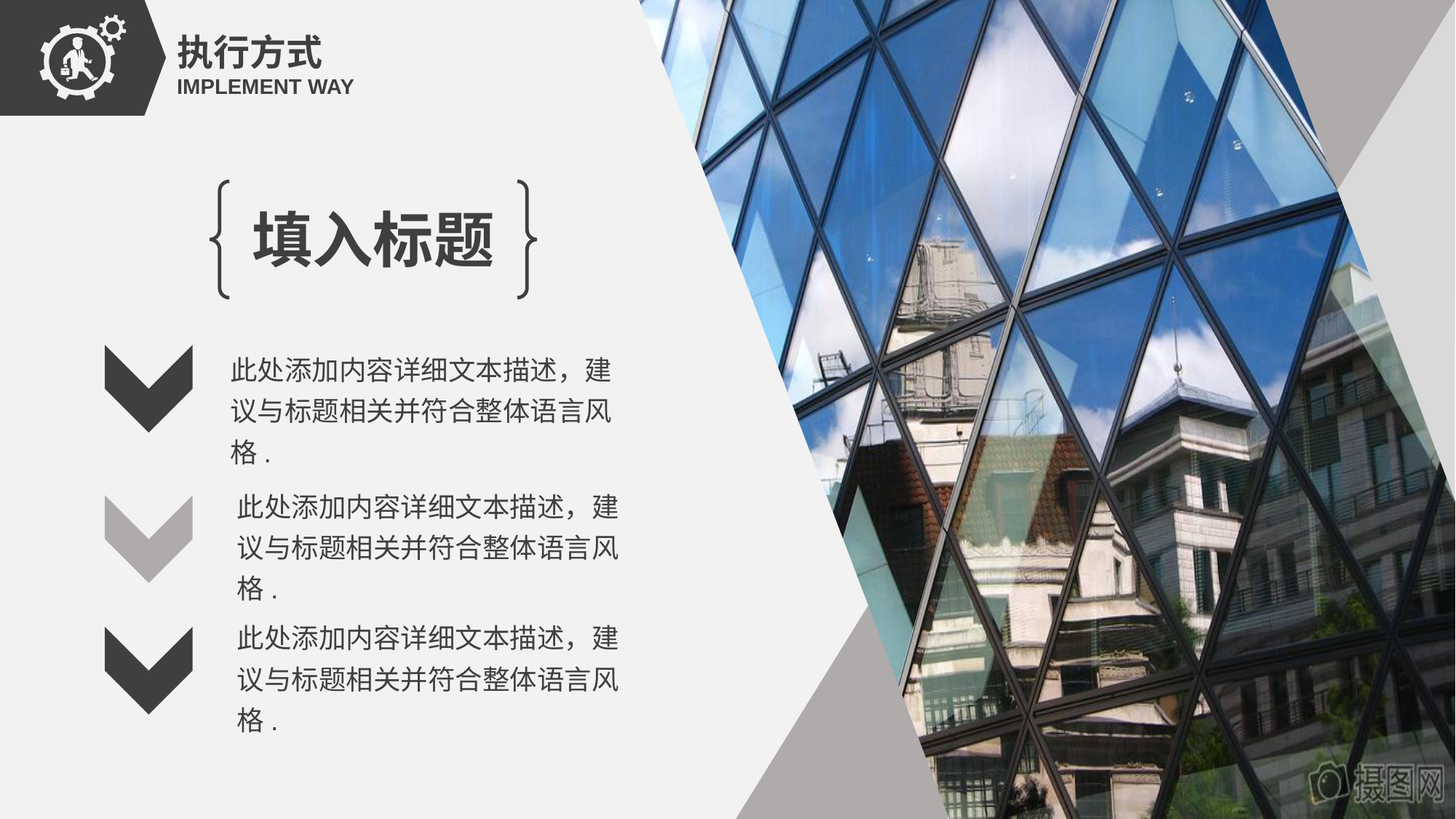

执行方式
IMPLEMENT WAY

填入标题

此处添加内容详细文本描述，建议与标题相关并符合整体语言风格.

此处添加内容详细文本描述，建议与标题相关并符合整体语言风格.

此处添加内容详细文本描述，建议与标题相关并符合整体语言风格.